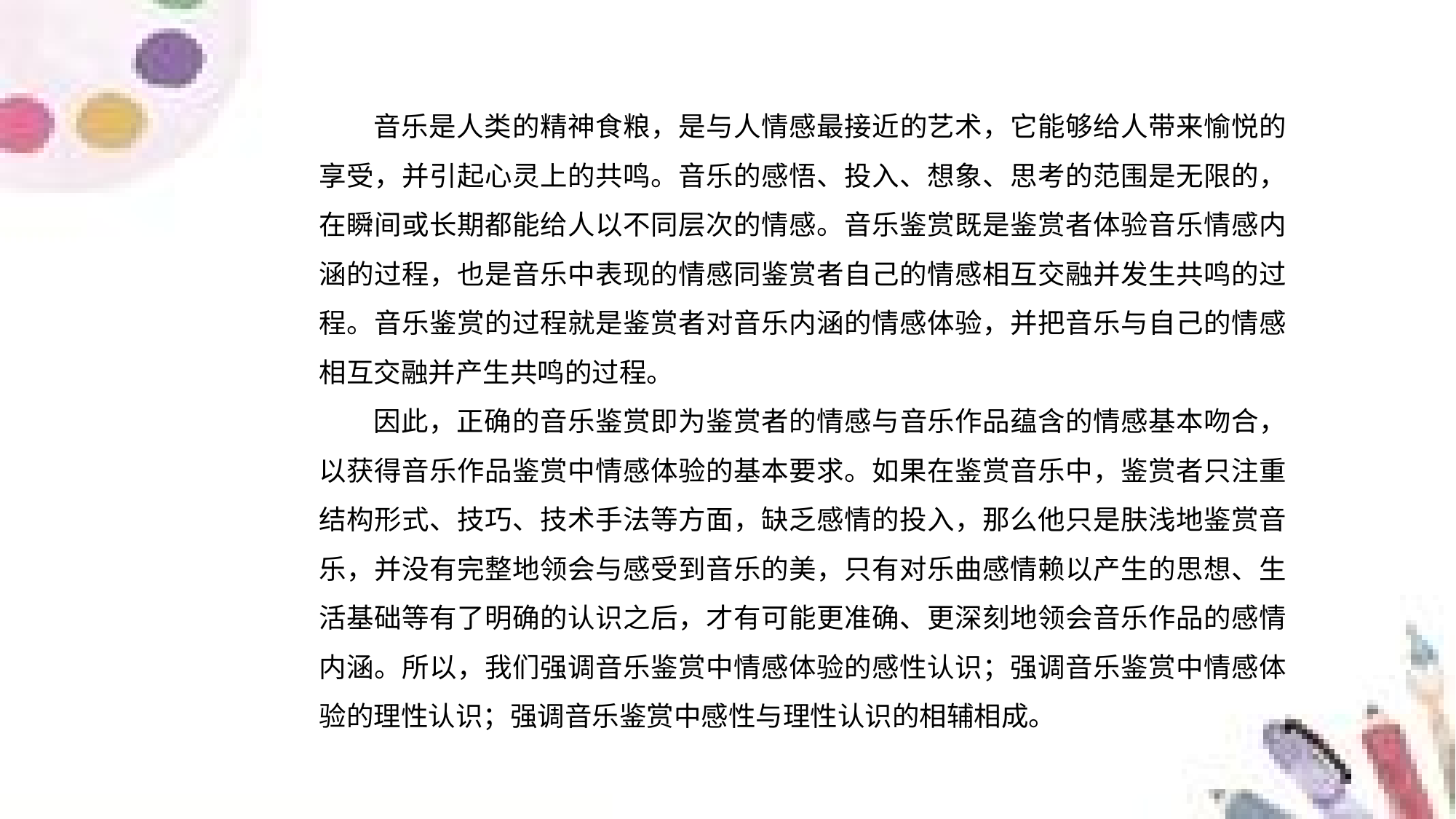

音乐是人类的精神食粮，是与人情感最接近的艺术，它能够给人带来愉悦的享受，并引起心灵上的共鸣。音乐的感悟、投入、想象、思考的范围是无限的，在瞬间或长期都能给人以不同层次的情感。音乐鉴赏既是鉴赏者体验音乐情感内涵的过程，也是音乐中表现的情感同鉴赏者自己的情感相互交融并发生共鸣的过程。音乐鉴赏的过程就是鉴赏者对音乐内涵的情感体验，并把音乐与自己的情感相互交融并产生共鸣的过程。
因此，正确的音乐鉴赏即为鉴赏者的情感与音乐作品蕴含的情感基本吻合，以获得音乐作品鉴赏中情感体验的基本要求。如果在鉴赏音乐中，鉴赏者只注重结构形式、技巧、技术手法等方面，缺乏感情的投入，那么他只是肤浅地鉴赏音乐，并没有完整地领会与感受到音乐的美，只有对乐曲感情赖以产生的思想、生活基础等有了明确的认识之后，才有可能更准确、更深刻地领会音乐作品的感情内涵。所以，我们强调音乐鉴赏中情感体验的感性认识；强调音乐鉴赏中情感体验的理性认识；强调音乐鉴赏中感性与理性认识的相辅相成。
6